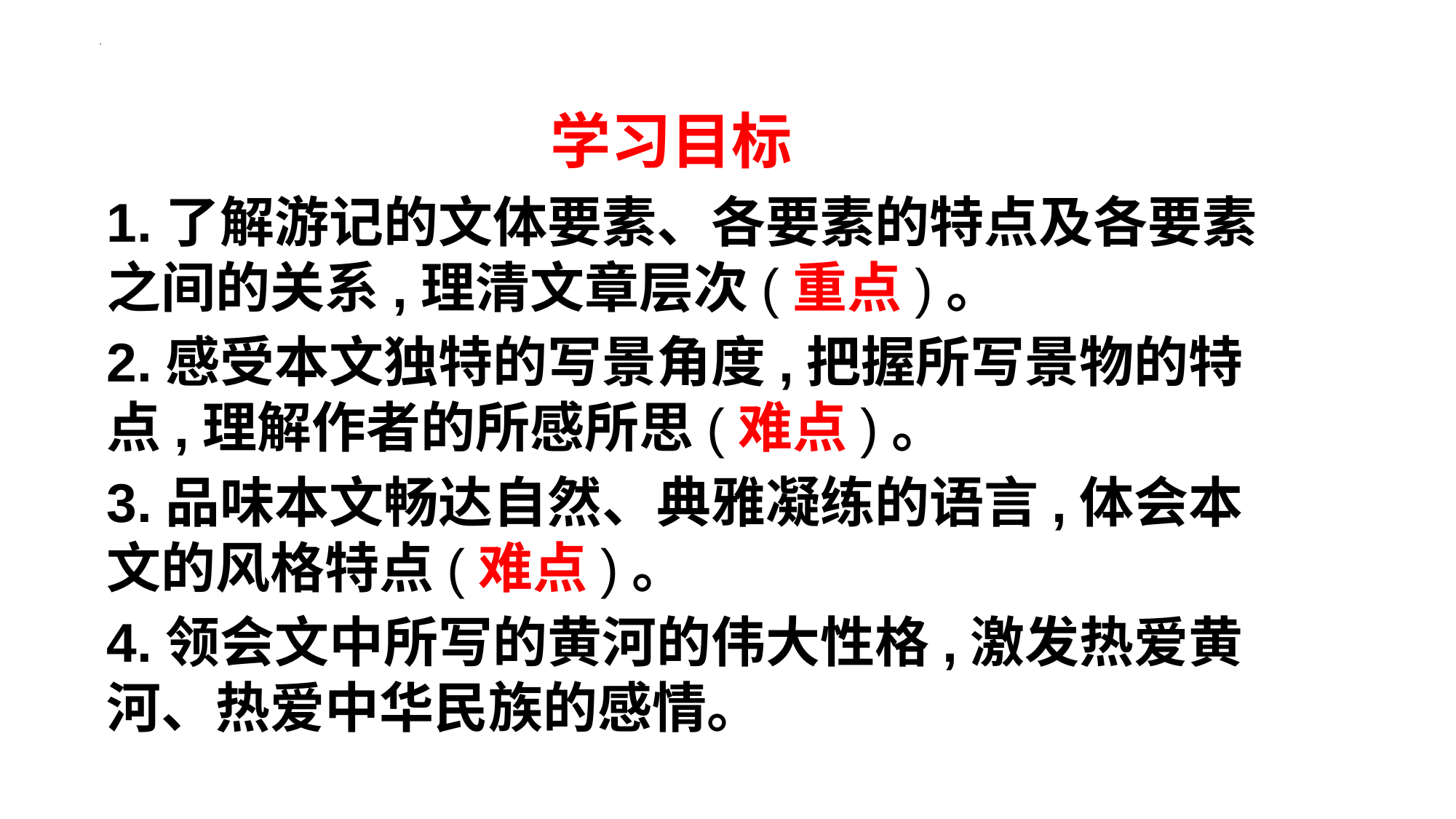

学习目标
1.了解游记的文体要素、各要素的特点及各要素之间的关系,理清文章层次(重点)。
2.感受本文独特的写景角度,把握所写景物的特点,理解作者的所感所思(难点)。
3.品味本文畅达自然、典雅凝练的语言,体会本文的风格特点(难点)。
4.领会文中所写的黄河的伟大性格,激发热爱黄河、热爱中华民族的感情。